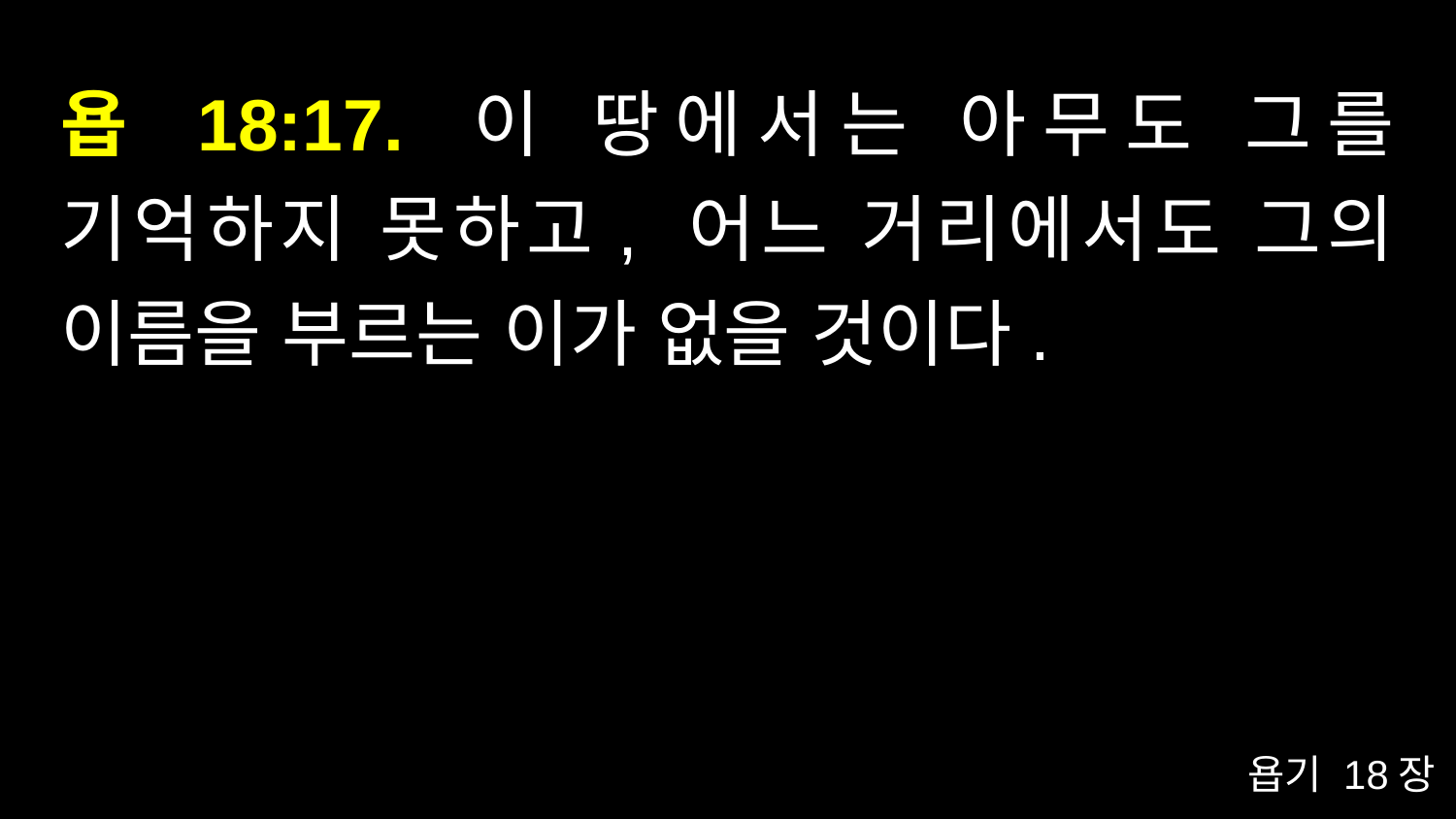

# 욥 18:17. 이 땅에서는 아무도 그를 기억하지 못하고, 어느 거리에서도 그의 이름을 부르는 이가 없을 것이다.
욥기 18장